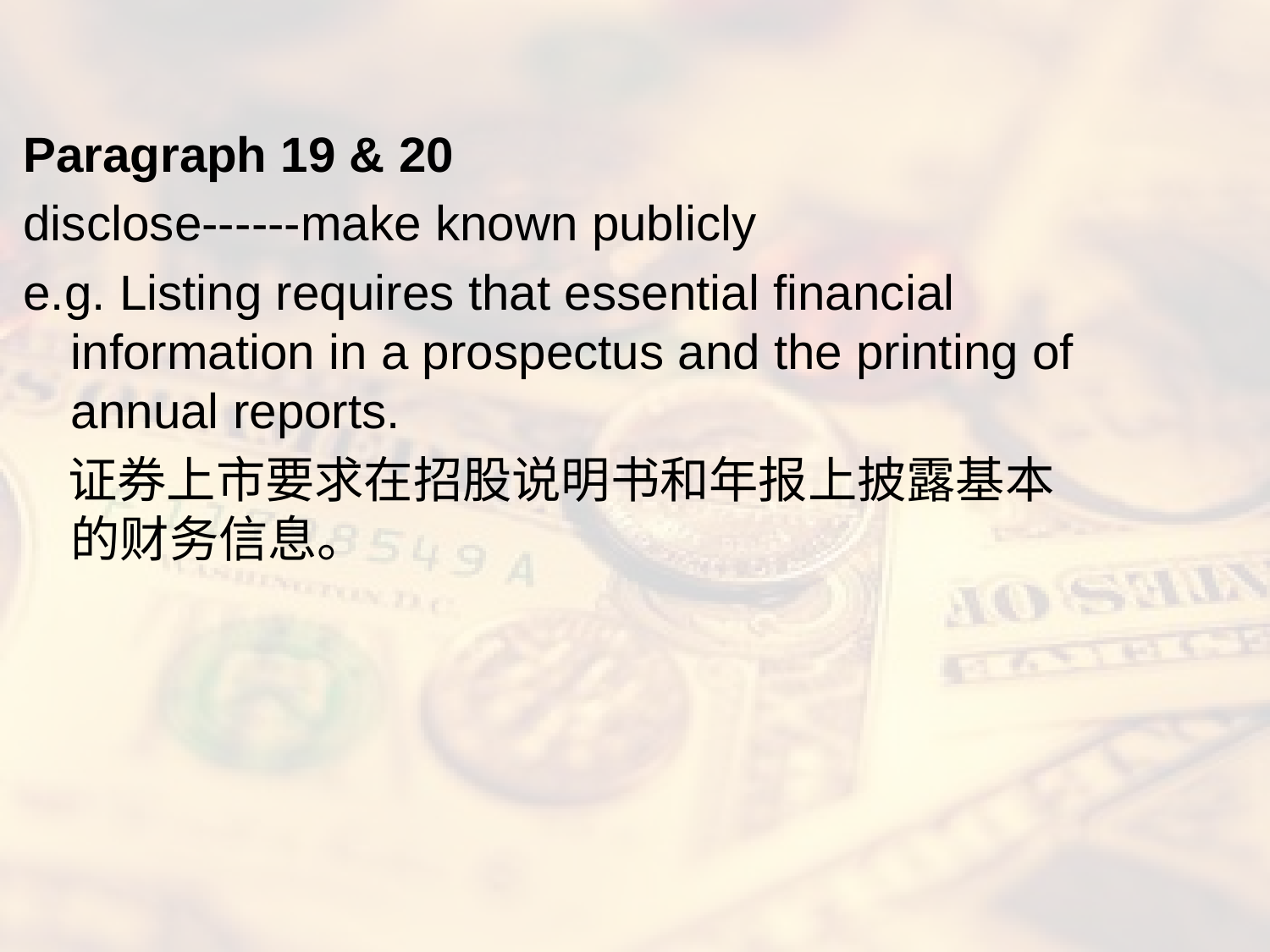

#
Paragraph 19 & 20
disclose------make known publicly
e.g. Listing requires that essential financial information in a prospectus and the printing of annual reports.
   证券上市要求在招股说明书和年报上披露基本的财务信息。